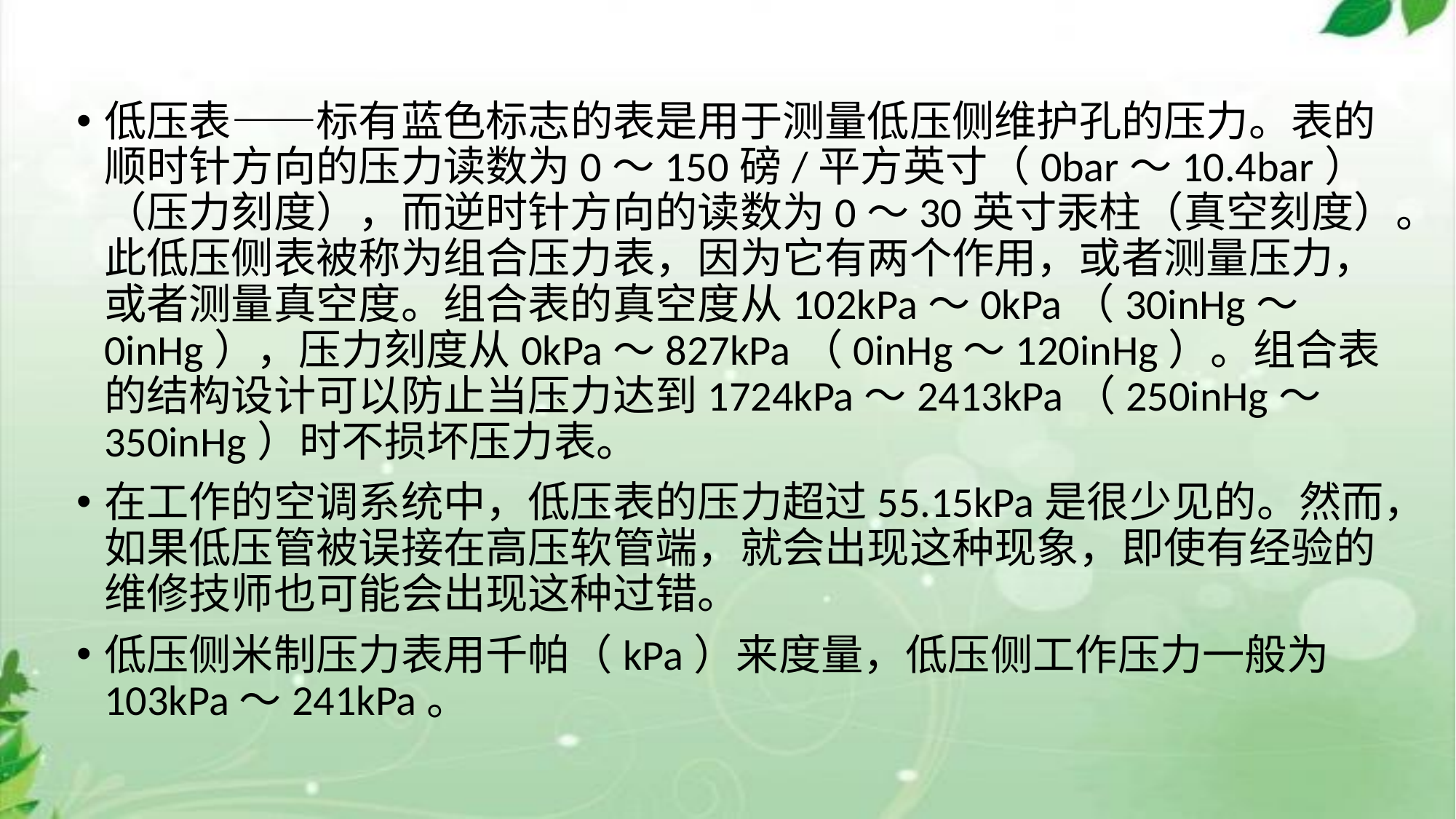

低压表——标有蓝色标志的表是用于测量低压侧维护孔的压力。表的顺时针方向的压力读数为0～150磅/平方英寸（0bar～10.4bar）（压力刻度），而逆时针方向的读数为0～30英寸汞柱（真空刻度）。此低压侧表被称为组合压力表，因为它有两个作用，或者测量压力，或者测量真空度。组合表的真空度从102kPa～0kPa（30inHg～0inHg），压力刻度从0kPa～827kPa（0inHg～120inHg）。组合表的结构设计可以防止当压力达到1724kPa～2413kPa（250inHg～350inHg）时不损坏压力表。
在工作的空调系统中，低压表的压力超过55.15kPa是很少见的。然而，如果低压管被误接在高压软管端，就会出现这种现象，即使有经验的维修技师也可能会出现这种过错。
低压侧米制压力表用千帕（kPa）来度量，低压侧工作压力一般为103kPa～241kPa。